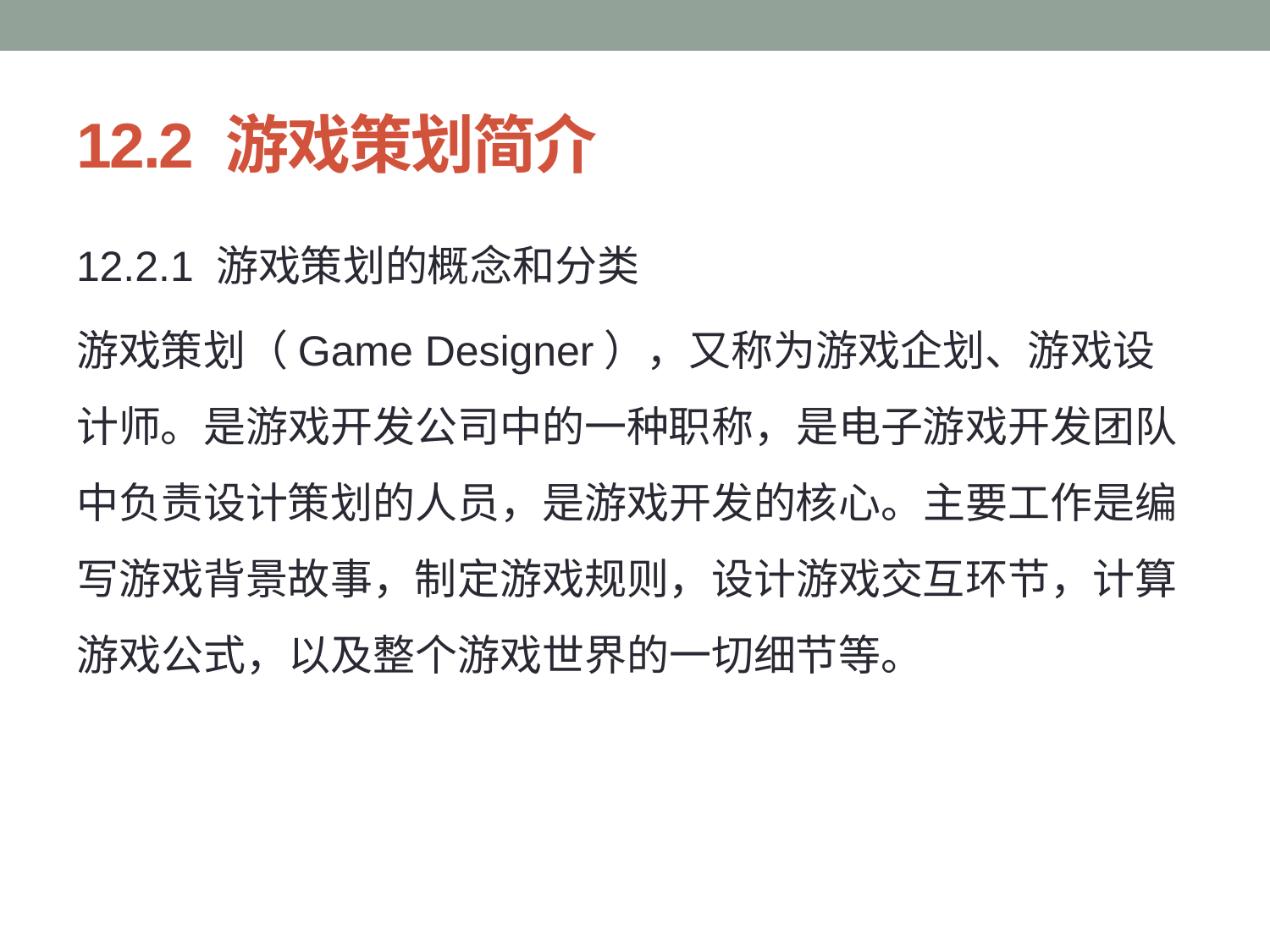

# 12.2 游戏策划简介
12.2.1 游戏策划的概念和分类
游戏策划（Game Designer），又称为游戏企划、游戏设计师。是游戏开发公司中的一种职称，是电子游戏开发团队中负责设计策划的人员，是游戏开发的核心。主要工作是编写游戏背景故事，制定游戏规则，设计游戏交互环节，计算游戏公式，以及整个游戏世界的一切细节等。